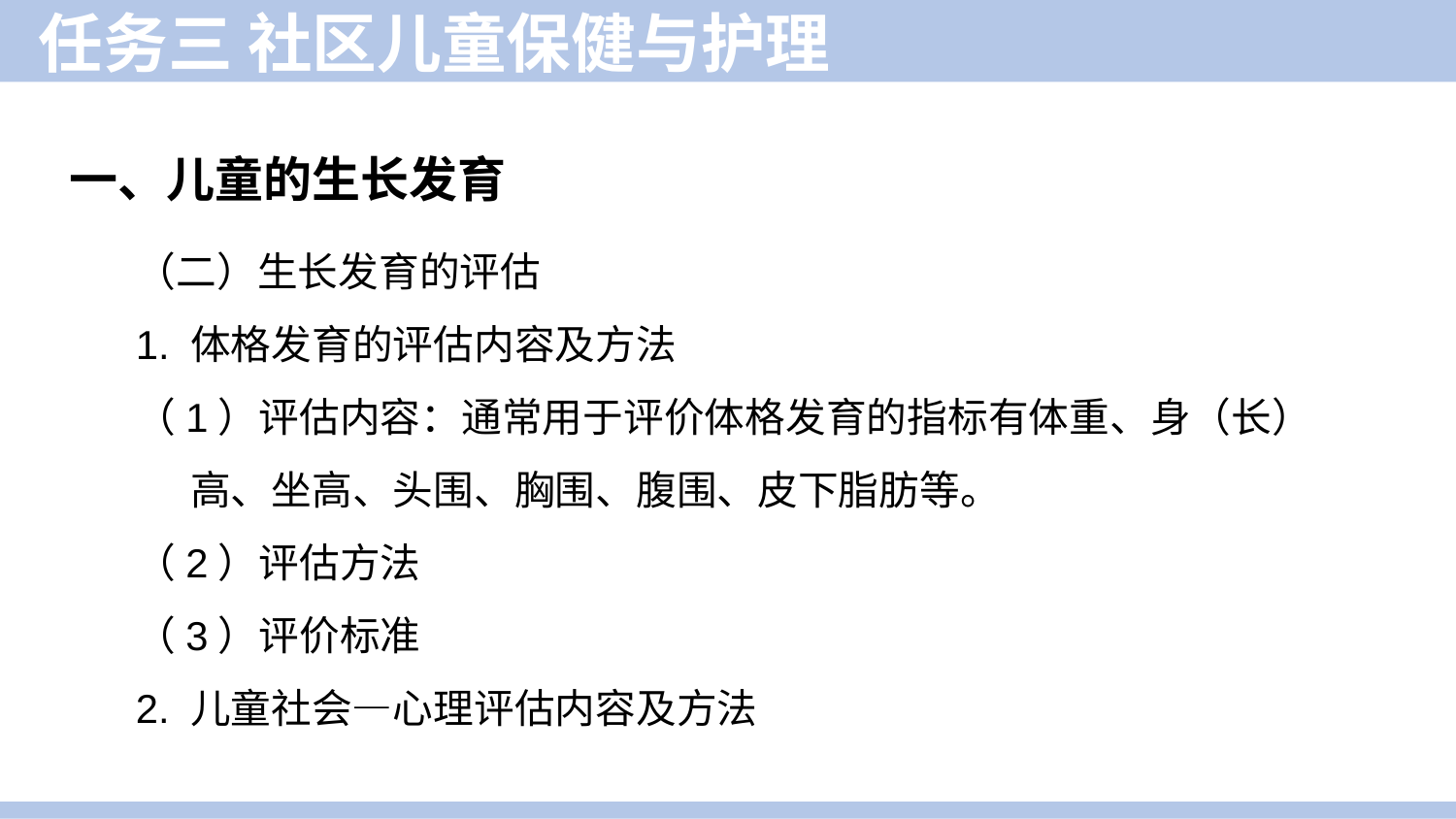

任务三 社区儿童保健与护理
一、儿童的生长发育
（二）生长发育的评估
1. 体格发育的评估内容及方法
（1）评估内容：通常用于评价体格发育的指标有体重、身（长）高、坐高、头围、胸围、腹围、皮下脂肪等。
（2）评估方法
（3）评价标准
2. 儿童社会—心理评估内容及方法